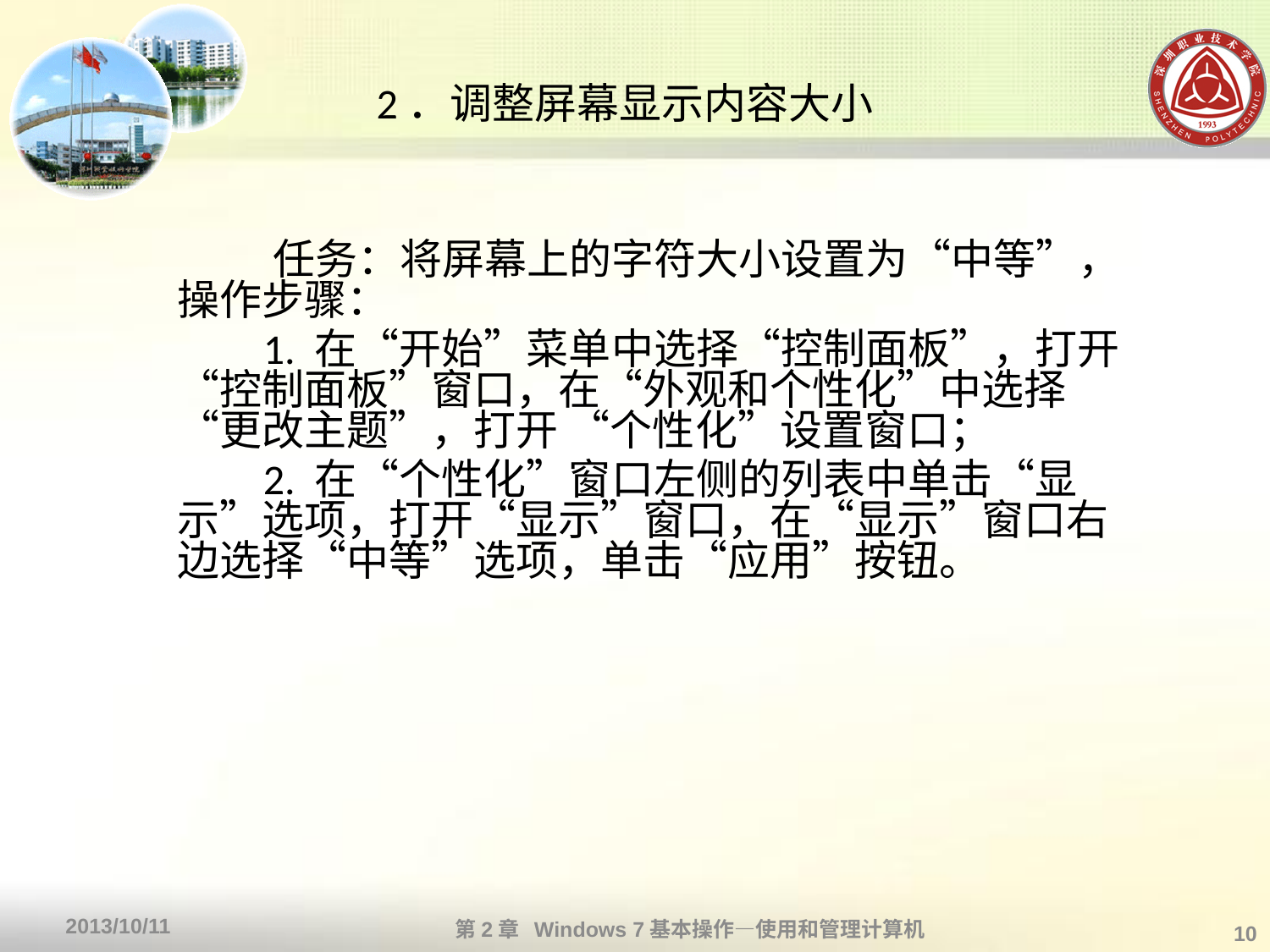

# 2．调整屏幕显示内容大小
         任务：将屏幕上的字符大小设置为“中等”，操作步骤：
         1. 在“开始”菜单中选择“控制面板”，打开“控制面板”窗口，在“外观和个性化”中选择“更改主题”，打开 “个性化”设置窗口；
         2. 在“个性化”窗口左侧的列表中单击“显示”选项，打开“显示”窗口，在“显示”窗口右边选择“中等”选项，单击“应用”按钮。
第2章  Windows 7基本操作—使用和管理计算机
2013/10/11
10